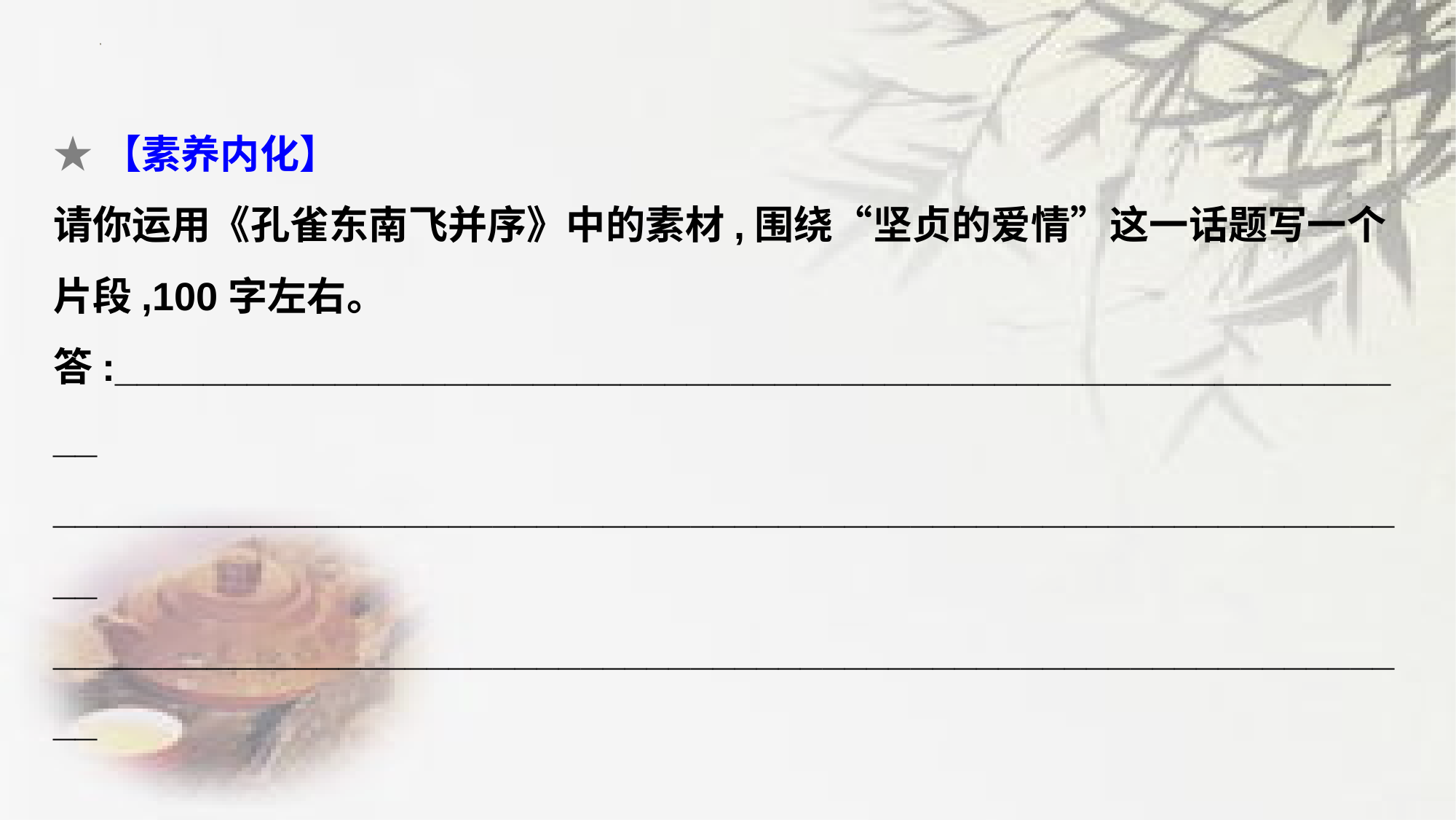

★【素养内化】
请你运用《孔雀东南飞并序》中的素材,围绕“坚贞的爱情”这一话题写一个片段,100字左右。
答:____________________________________________________________
_______________________________________________________________ _______________________________________________________________